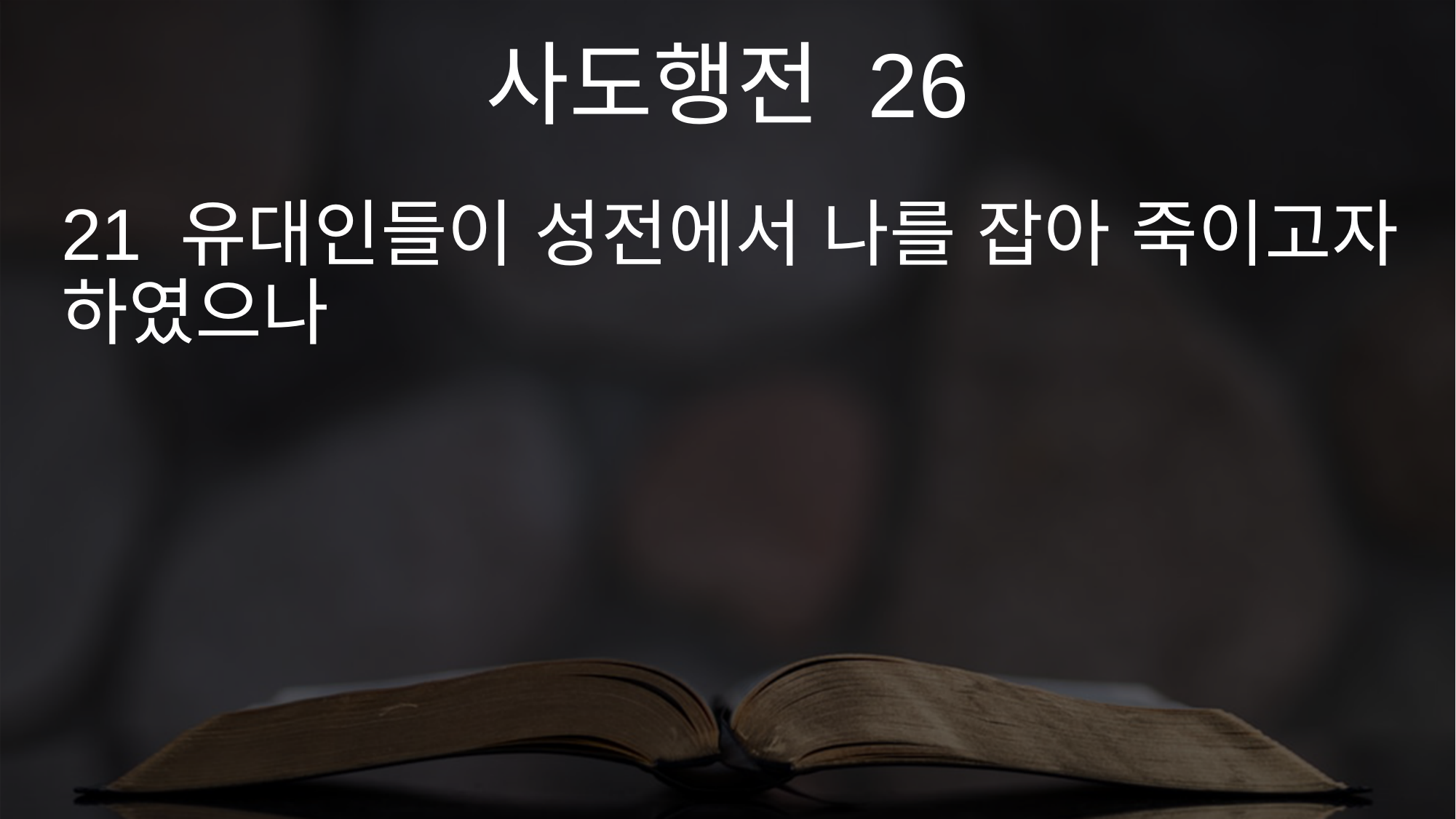

사도행전 26
21 유대인들이 성전에서 나를 잡아 죽이고자 하였으나